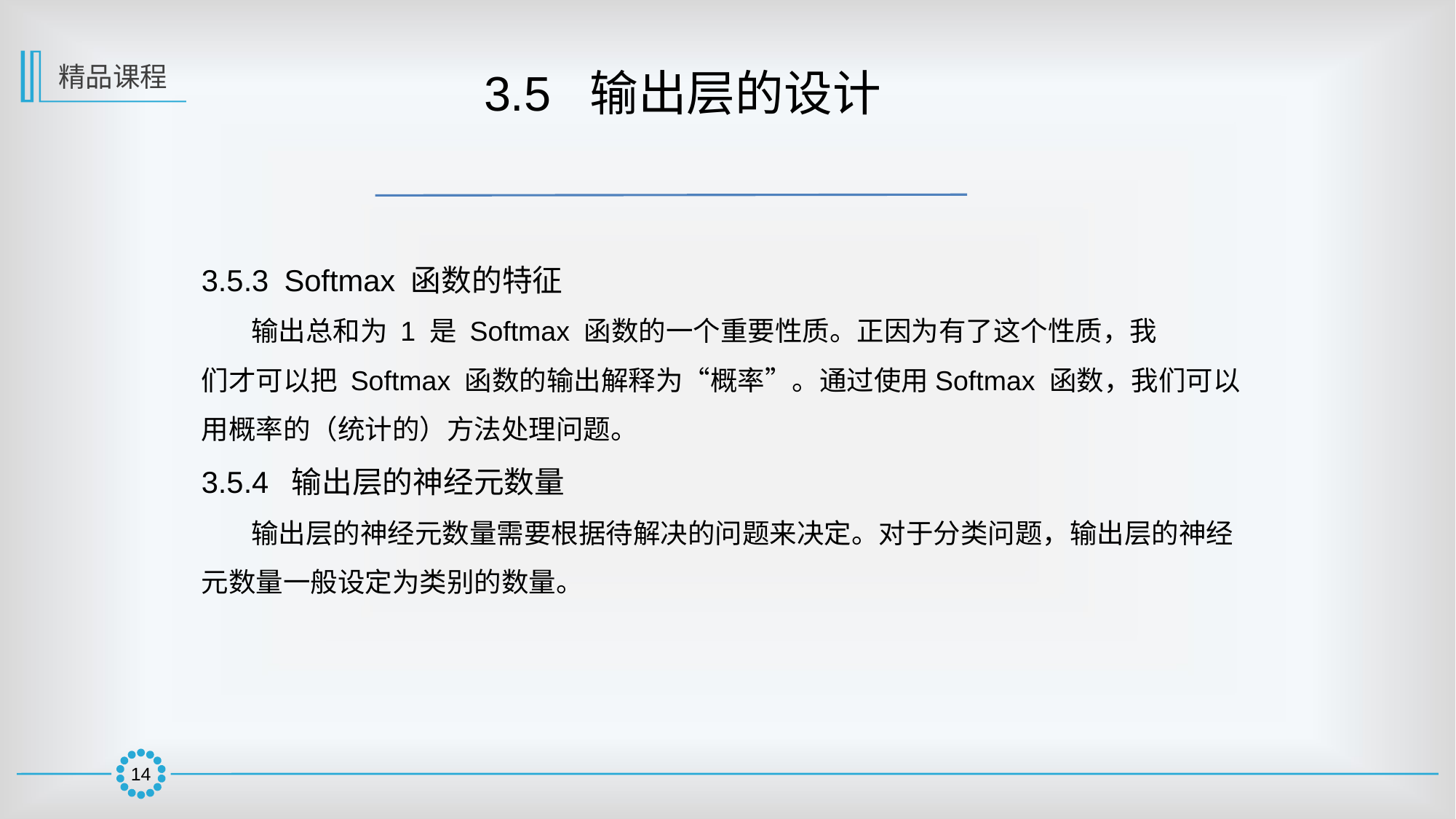

精品课程
 3.5  输出层的设计

3.5.3 Softmax 函数的特征
       输出总和为 1 是 Softmax 函数的一个重要性质。正因为有了这个性质，我
们才可以把 Softmax 函数的输出解释为“概率”。通过使用Softmax 函数，我们可以用概率的（统计的）方法处理问题。
3.5.4 输出层的神经元数量
       输出层的神经元数量需要根据待解决的问题来决定。对于分类问题，输出层的神经元数量一般设定为类别的数量。

14